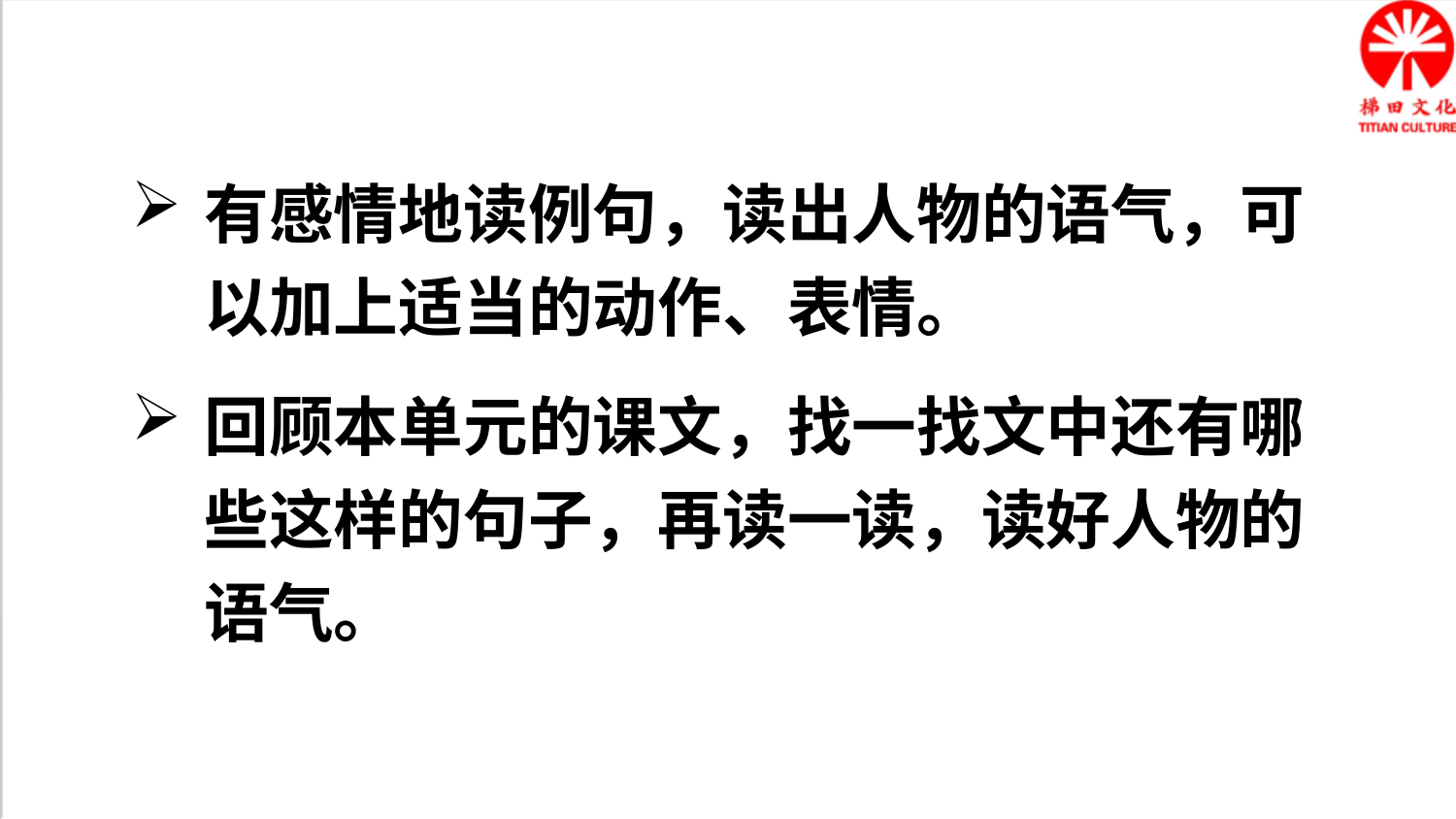

有感情地读例句，读出人物的语气，可以加上适当的动作、表情。
回顾本单元的课文，找一找文中还有哪些这样的句子，再读一读，读好人物的语气。